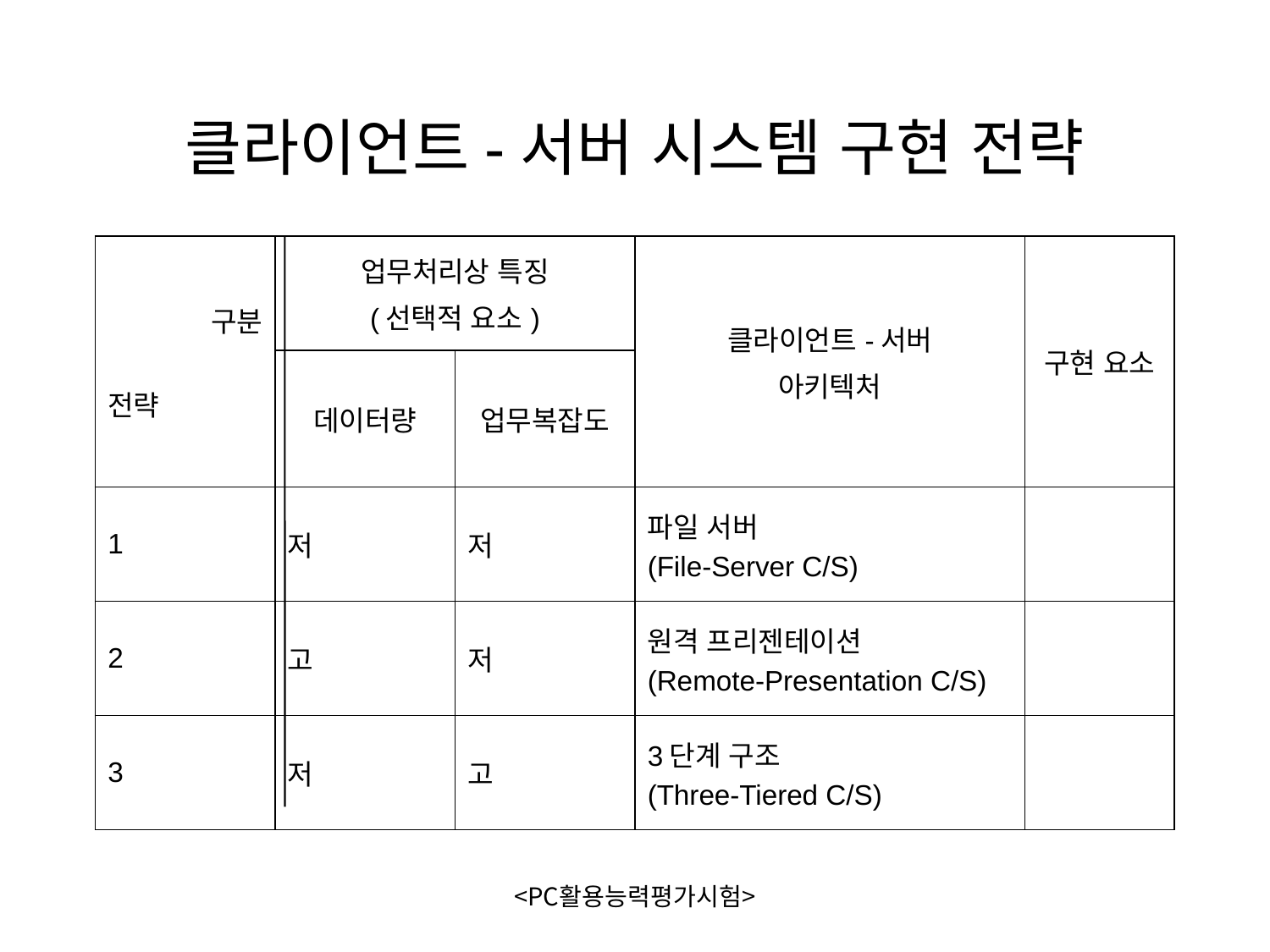

# 클라이언트-서버 시스템 구현 전략
| 구분 전략 | 업무처리상 특징 (선택적 요소) |  | 클라이언트-서버 아키텍처 | 구현 요소 |
| --- | --- | --- | --- | --- |
|  | 데이터량 | 업무복잡도 |  |  |
| 1 | 저 | 저 | 파일 서버 (File-Server C/S) |  |
| 2 | 고 | 저 | 원격 프리젠테이션 (Remote-Presentation C/S) |  |
| 3 | 저 | 고 | 3단계 구조 (Three-Tiered C/S) |  |

<PC활용능력평가시험>